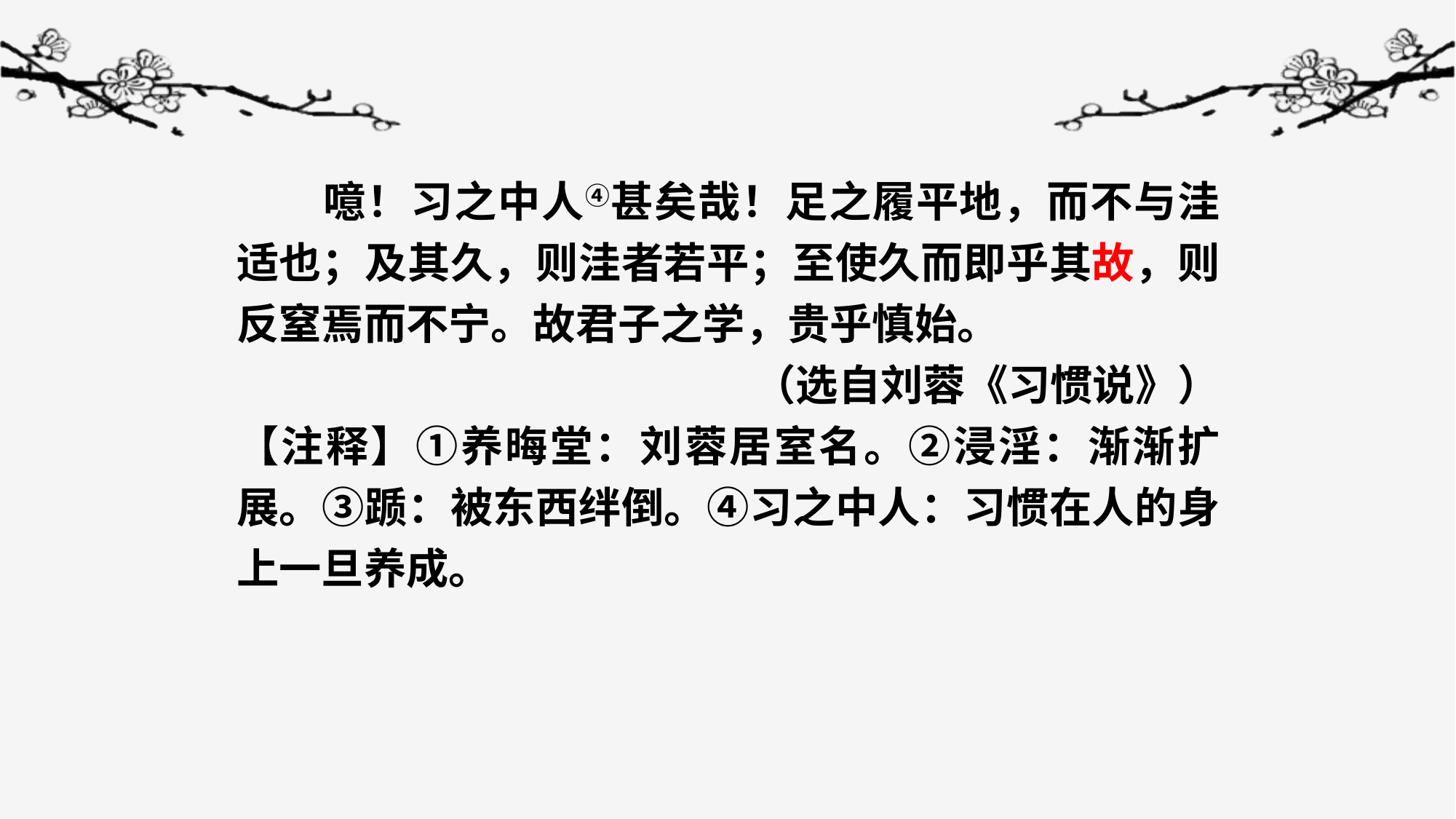

噫！习之中人④甚矣哉！足之履平地，而不与洼适也；及其久，则洼者若平；至使久而即乎其故，则反窒焉而不宁。故君子之学，贵乎慎始。
（选自刘蓉《习惯说》）
【注释】①养晦堂：刘蓉居室名。②浸淫：渐渐扩展。③踬：被东西绊倒。④习之中人：习惯在人的身上一旦养成。